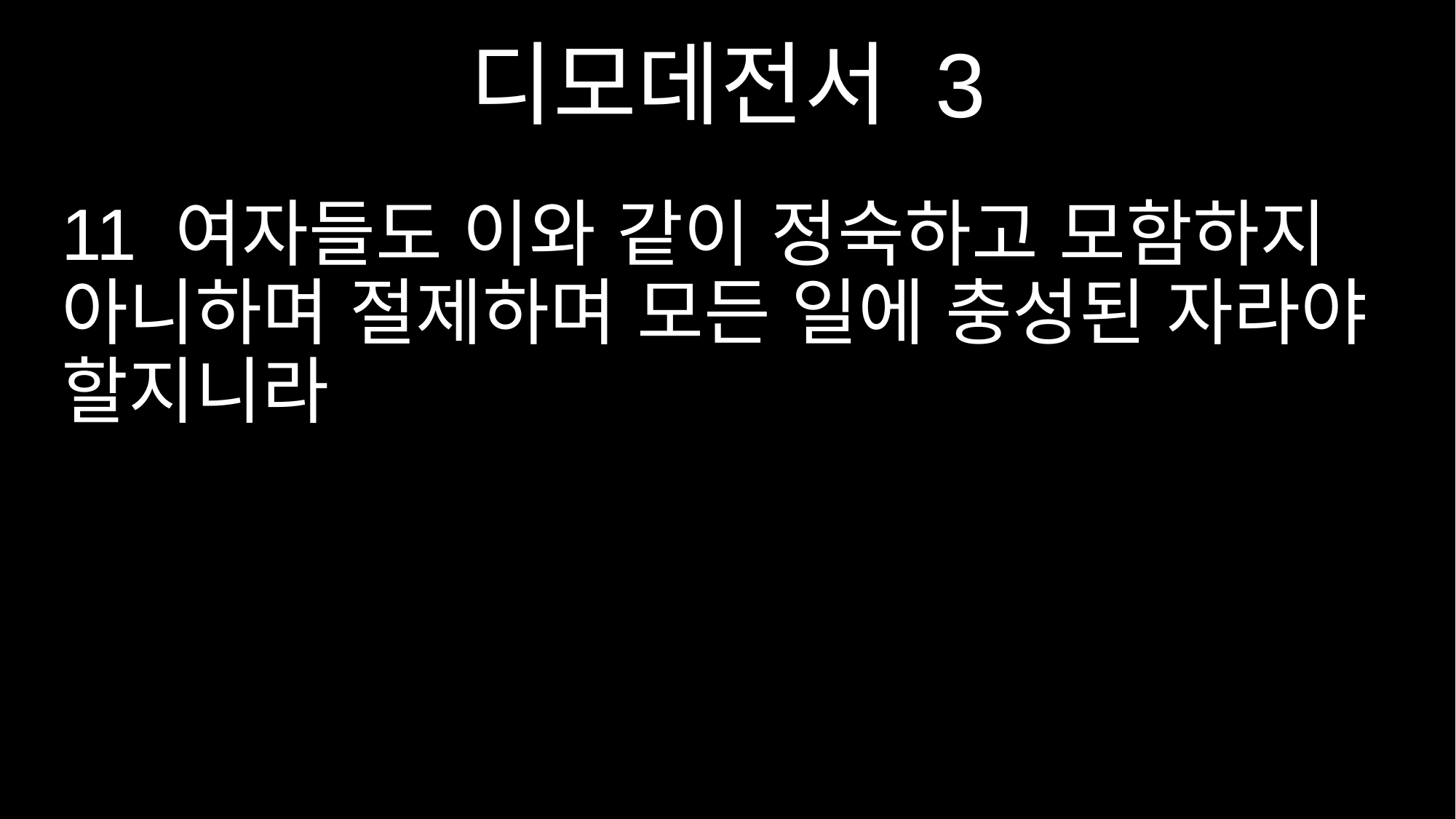

디모데전서 3
11 여자들도 이와 같이 정숙하고 모함하지 아니하며 절제하며 모든 일에 충성된 자라야 할지니라